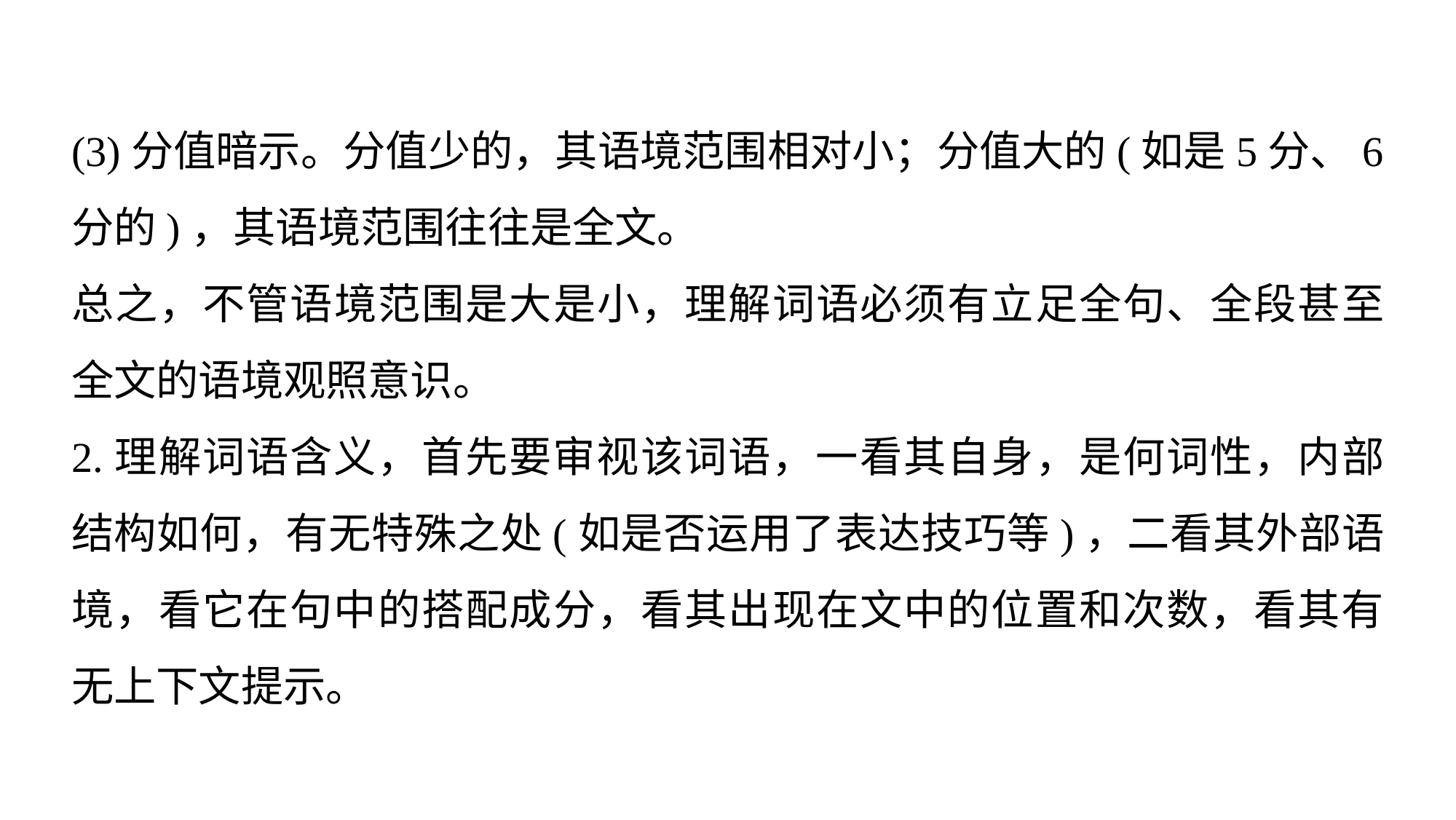

(3)分值暗示。分值少的，其语境范围相对小；分值大的(如是5分、6分的)，其语境范围往往是全文。
总之，不管语境范围是大是小，理解词语必须有立足全句、全段甚至全文的语境观照意识。
2.理解词语含义，首先要审视该词语，一看其自身，是何词性，内部结构如何，有无特殊之处(如是否运用了表达技巧等)，二看其外部语境，看它在句中的搭配成分，看其出现在文中的位置和次数，看其有无上下文提示。